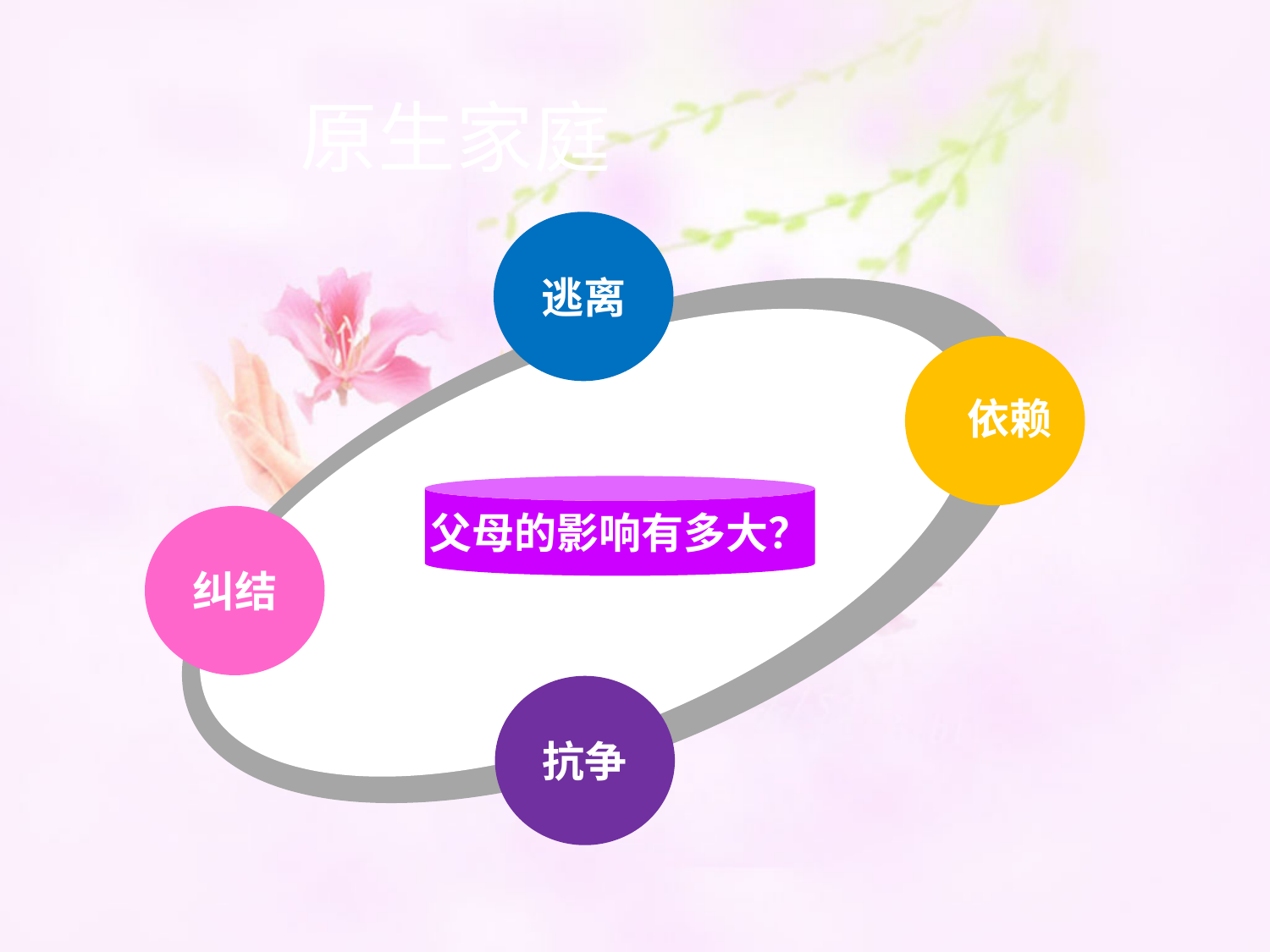

原生家庭
逃离

依赖
父母的影响有多大？
Add Title
纠结
抗争